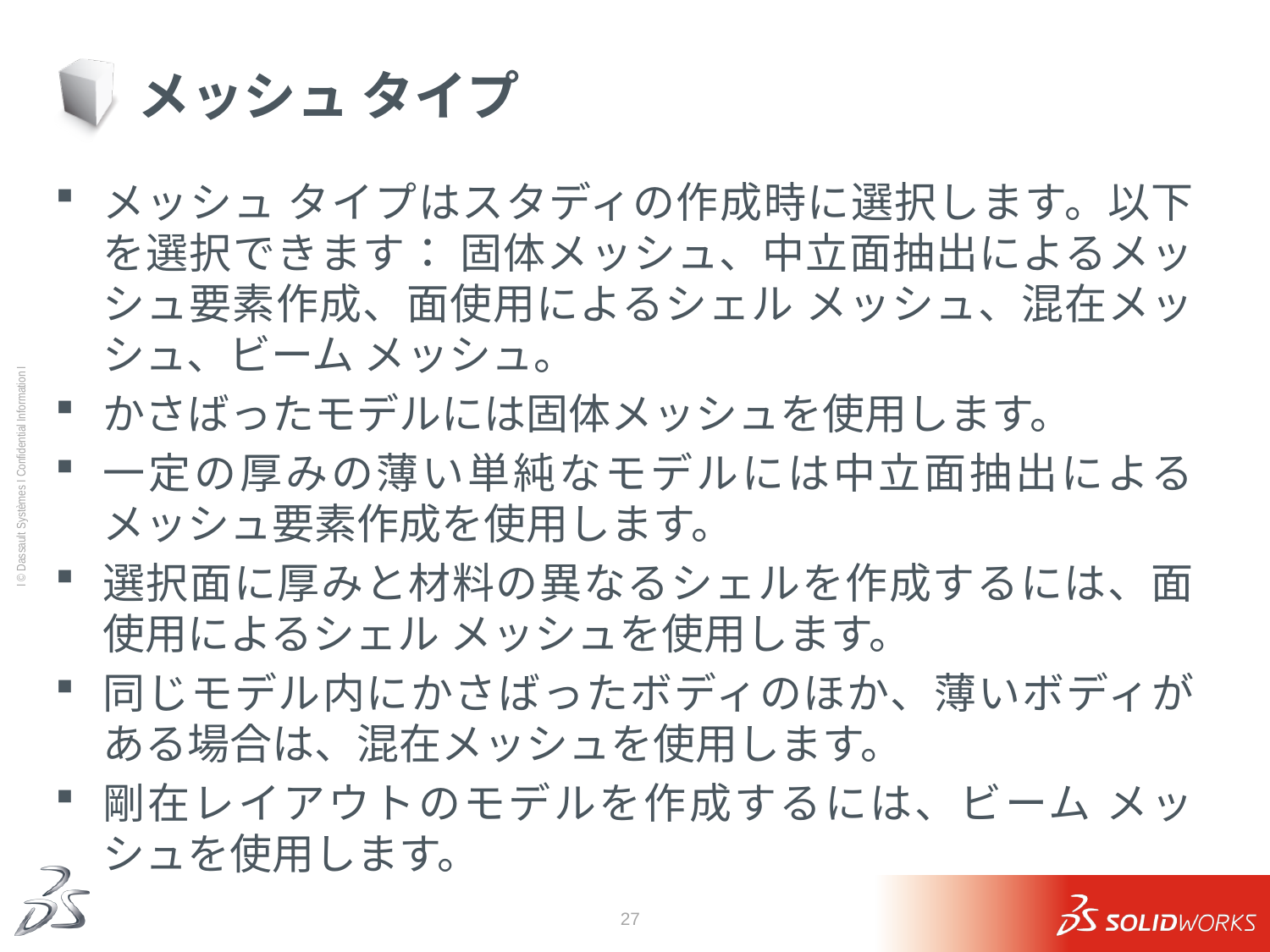

# メッシュ タイプ
メッシュ タイプはスタディの作成時に選択します。以下を選択できます： 固体メッシュ、中立面抽出によるメッシュ要素作成、面使用によるシェル メッシュ、混在メッシュ、ビーム メッシュ。
かさばったモデルには固体メッシュを使用します。
一定の厚みの薄い単純なモデルには中立面抽出によるメッシュ要素作成を使用します。
選択面に厚みと材料の異なるシェルを作成するには、面使用によるシェル メッシュを使用します。
同じモデル内にかさばったボディのほか、薄いボディがある場合は、混在メッシュを使用します。
剛在レイアウトのモデルを作成するには、ビーム メッシュを使用します。